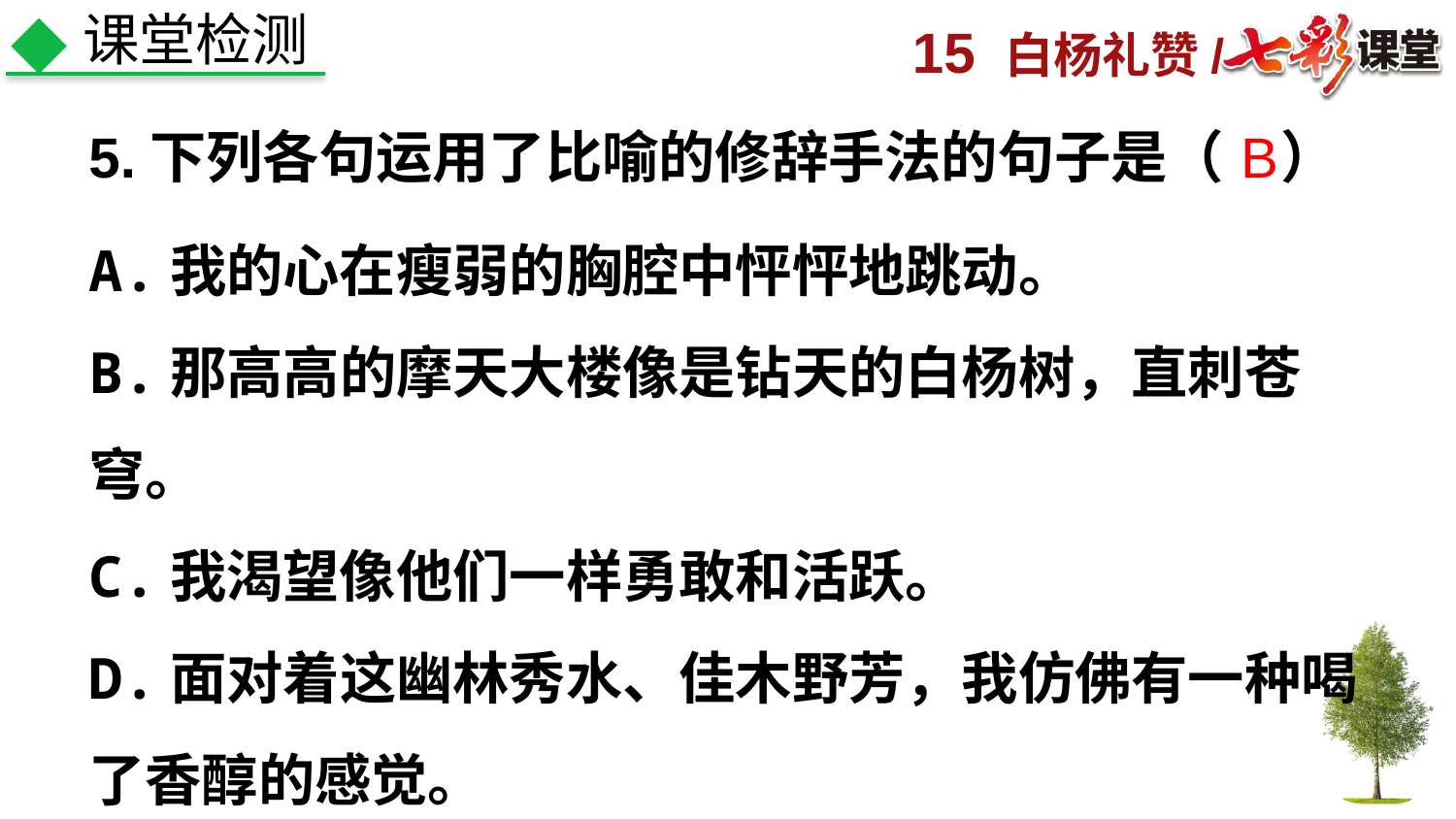

课堂检测

B
5.下列各句运用了比喻的修辞手法的句子是（　）
A.我的心在瘦弱的胸腔中怦怦地跳动。
B.那高高的摩天大楼像是钻天的白杨树，直刺苍穹。
C.我渴望像他们一样勇敢和活跃。
D.面对着这幽林秀水、佳木野芳，我仿佛有一种喝了香醇的感觉。